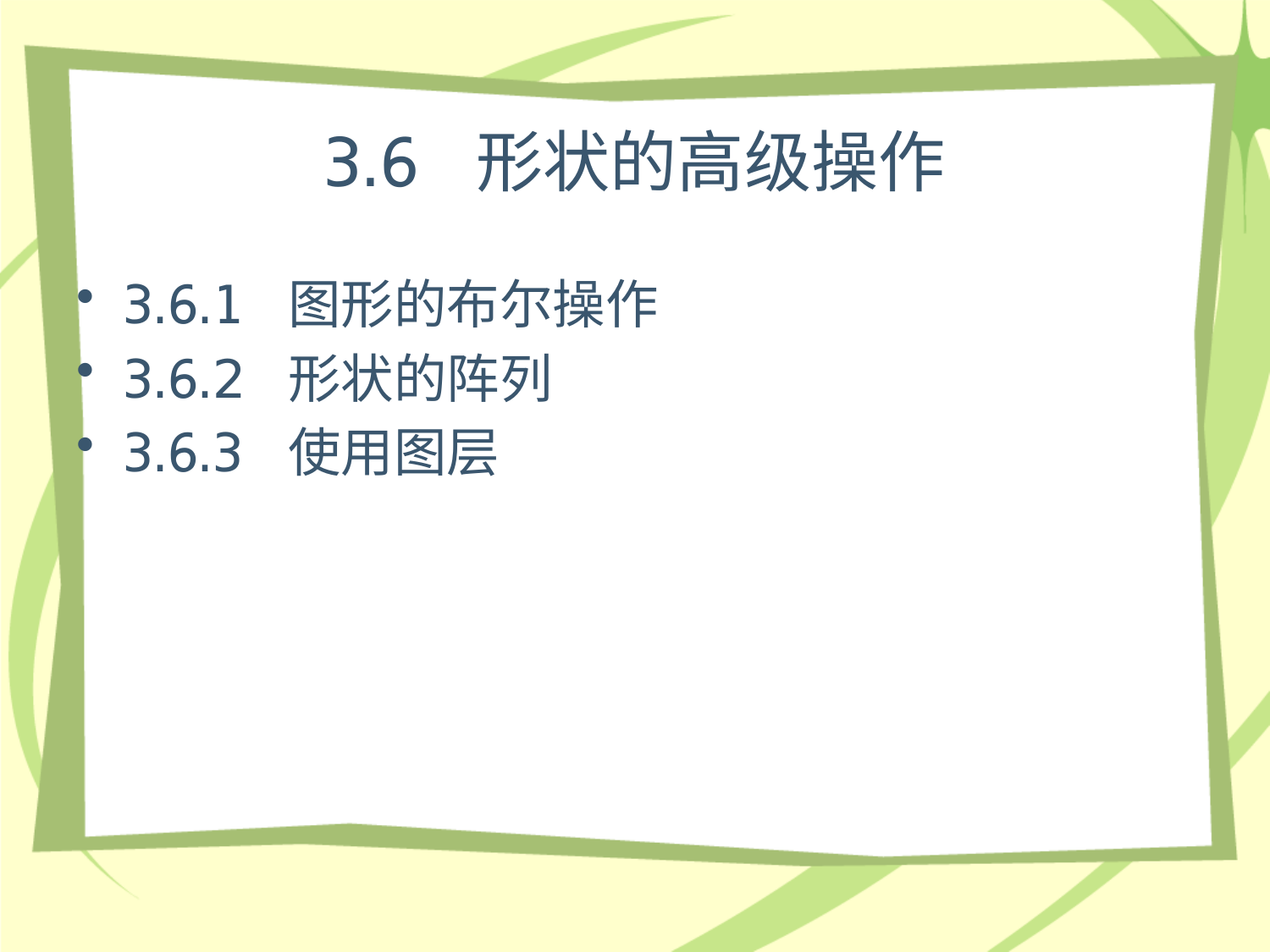

# 3.6  形状的高级操作
3.6.1  图形的布尔操作
3.6.2  形状的阵列
3.6.3  使用图层